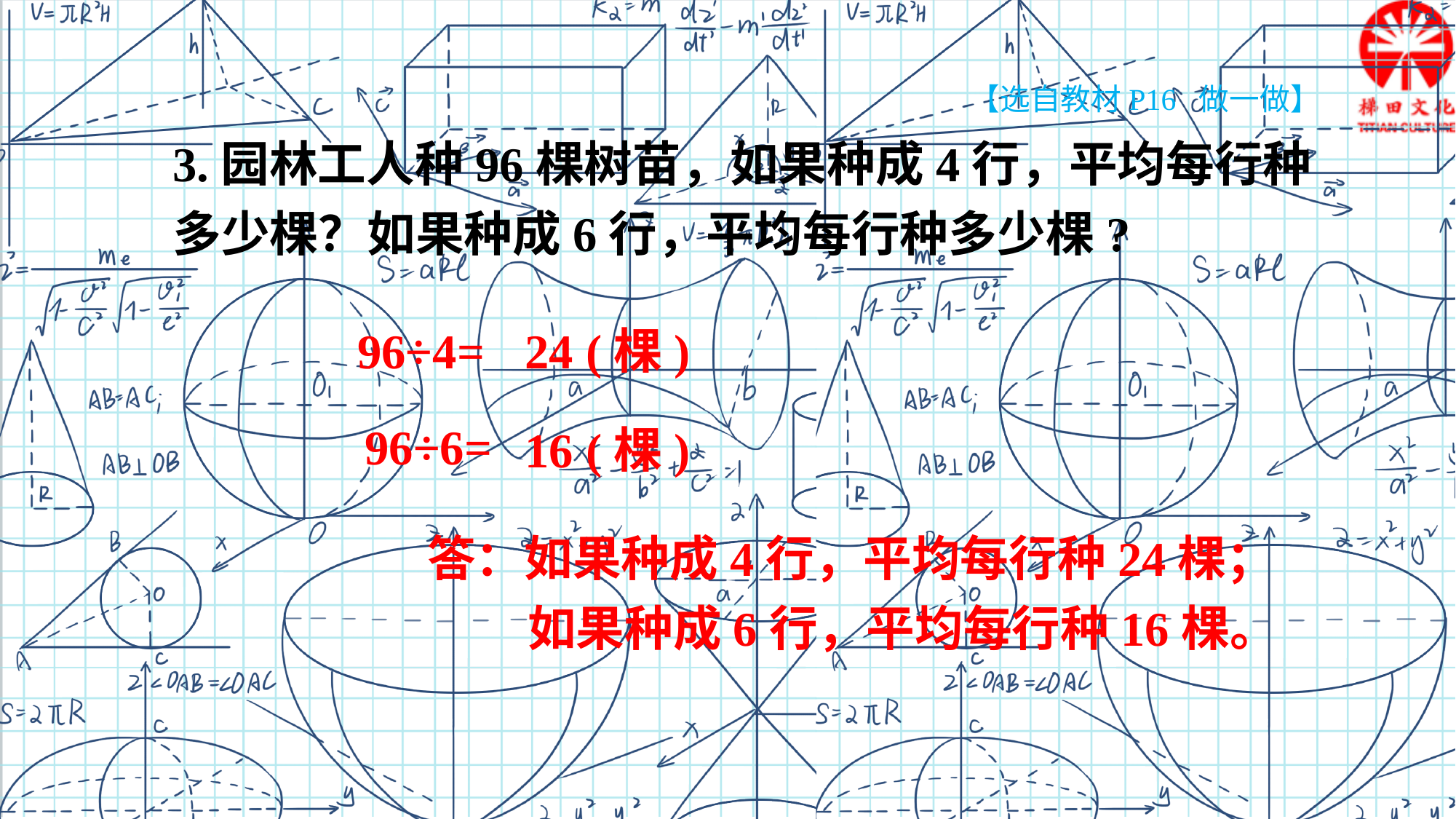

【选自教材P16  做一做】
3.园林工人种96棵树苗，如果种成4行，平均每行种多少棵？如果种成6行，平均每行种多少棵?
96÷4=
24 (棵)
96÷6=
16 (棵)
答：如果种成4行，平均每行种24棵；
        如果种成6行，平均每行种16棵。